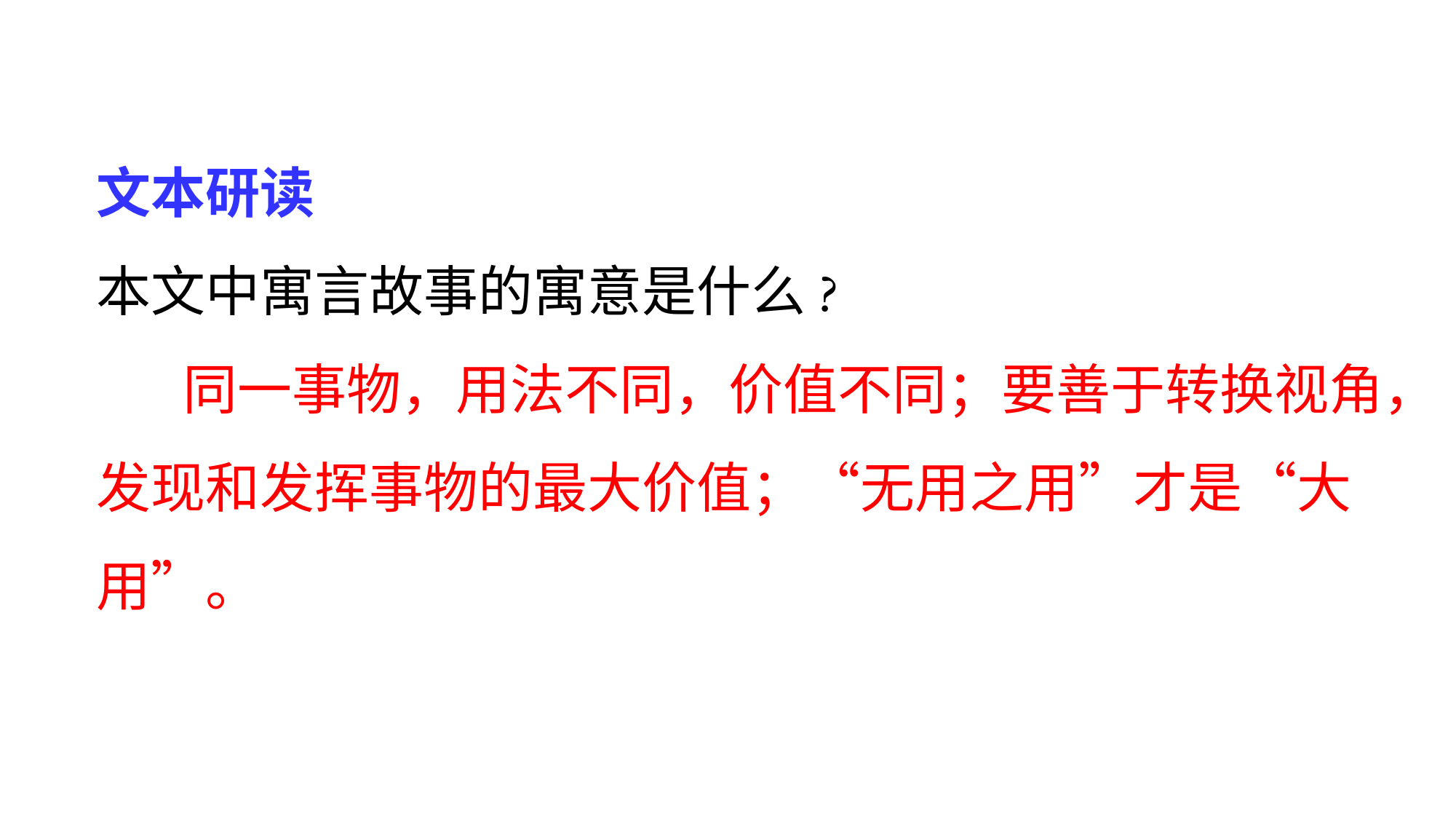

文本研读
本文中寓言故事的寓意是什么?
      同一事物，用法不同，价值不同；要善于转换视角，发现和发挥事物的最大价值；“无用之用”才是“大用”。